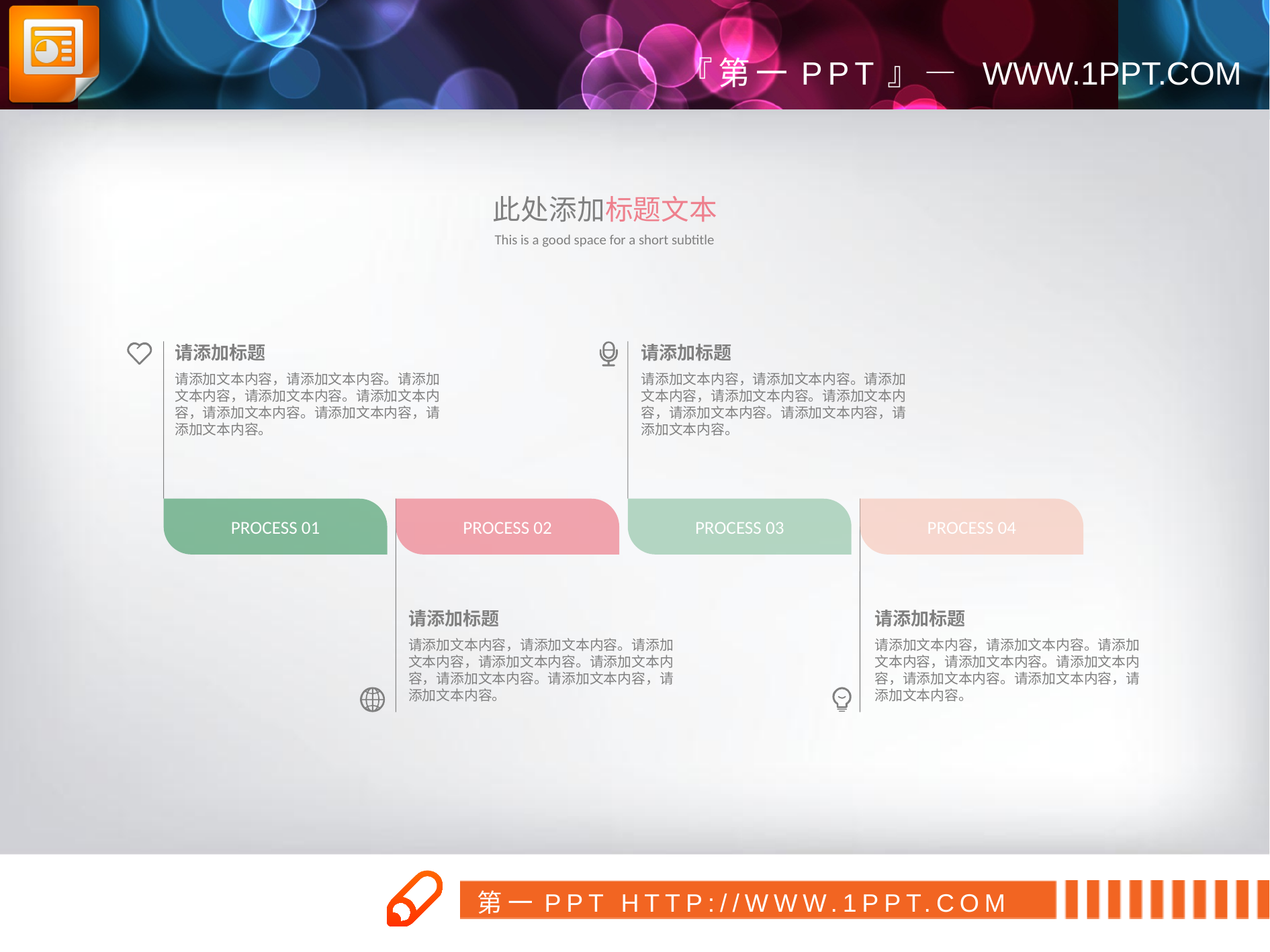

此处添加标题文本
This is a good space for a short subtitle

请添加标题

请添加标题

请添加文本内容，请添加文本内容。请添加文本内容，请添加文本内容。请添加文本内容，请添加文本内容。请添加文本内容，请添加文本内容。

请添加文本内容，请添加文本内容。请添加文本内容，请添加文本内容。请添加文本内容，请添加文本内容。请添加文本内容，请添加文本内容。

PROCESS 01

PROCESS 02
PROCESS 03

PROCESS 04
请添加标题
请添加标题
请添加文本内容，请添加文本内容。请添加文本内容，请添加文本内容。请添加文本内容，请添加文本内容。请添加文本内容，请添加文本内容。

请添加文本内容，请添加文本内容。请添加文本内容，请添加文本内容。请添加文本内容，请添加文本内容。请添加文本内容，请添加文本内容。